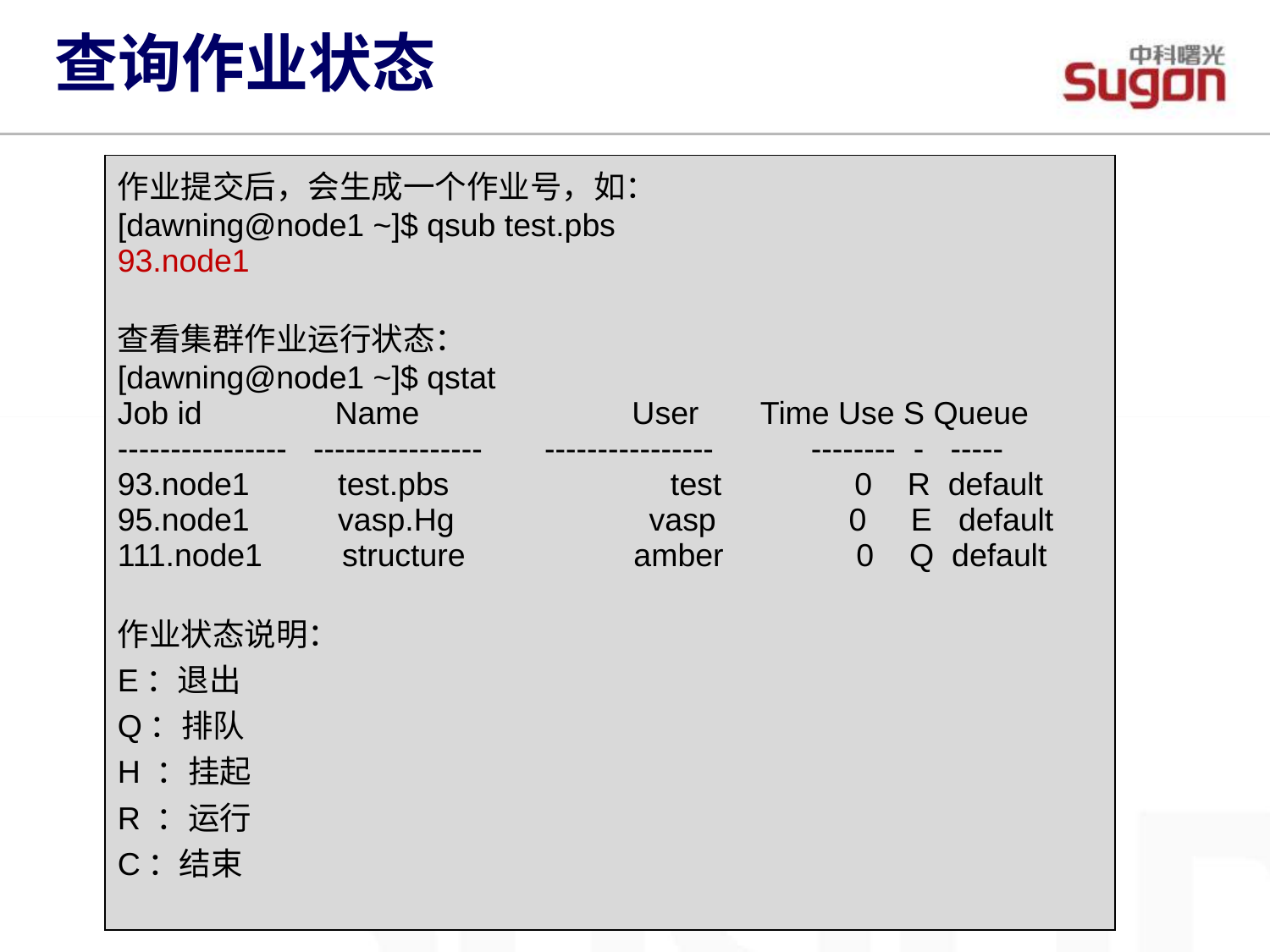

查询作业状态
| 作业提交后，会生成一个作业号，如： [dawning@node1 ~]$ qsub test.pbs 93.node1 查看集群作业运行状态： [dawning@node1 ~]$ qstat Job id Name User Time Use S Queue ---------------- ---------------- ---------------- -------- - ----- 93.node1 test.pbs test 0 R default 95.node1 vasp.Hg vasp 0 E default 111.node1 structure amber 0 Q default 作业状态说明： E：退出 Q：排队 H ：挂起 R ：运行 C：结束 |
| --- |